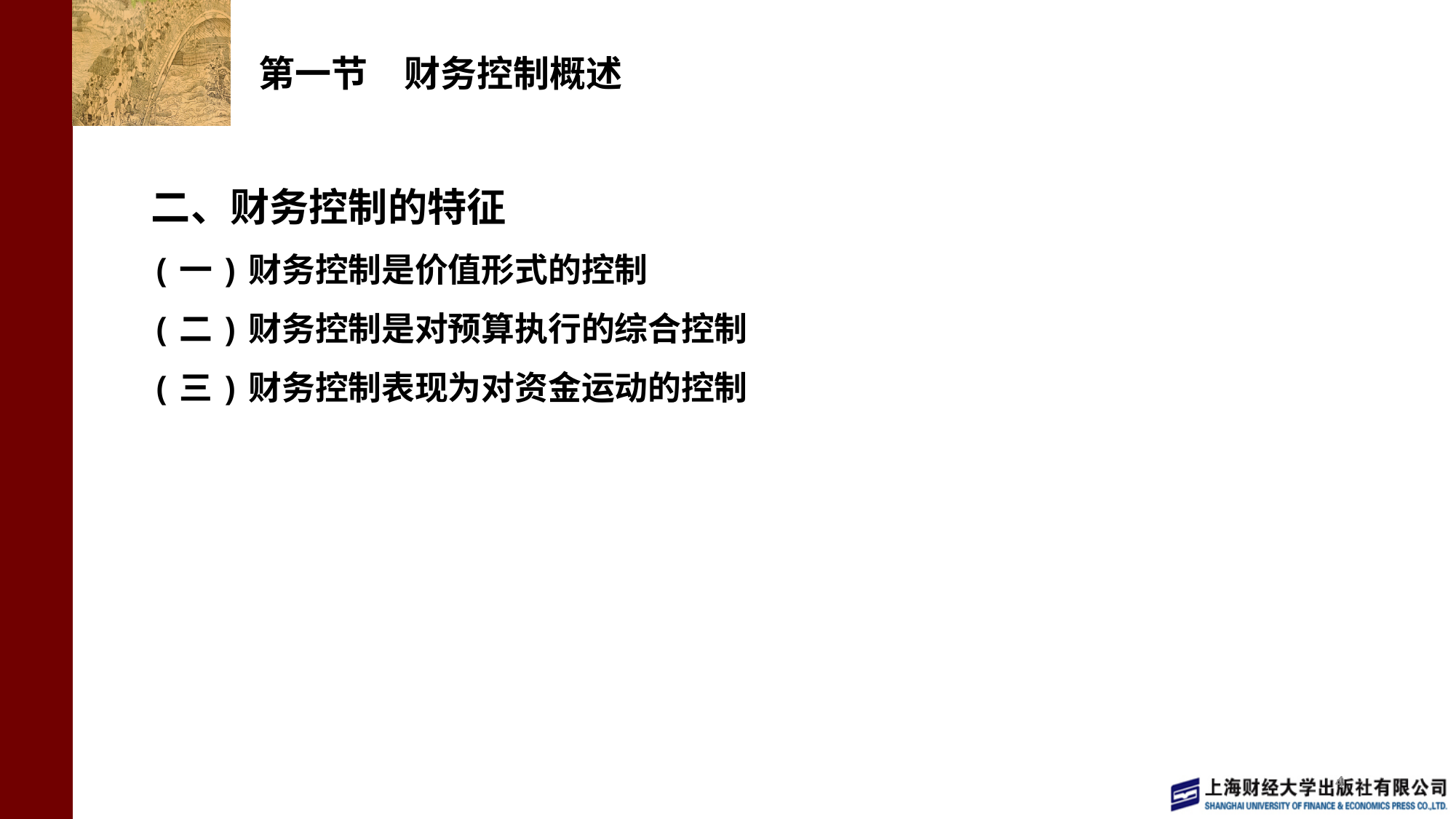

# 第一节　财务控制概述
二、财务控制的特征
(一)财务控制是价值形式的控制
(二)财务控制是对预算执行的综合控制
(三)财务控制表现为对资金运动的控制

4